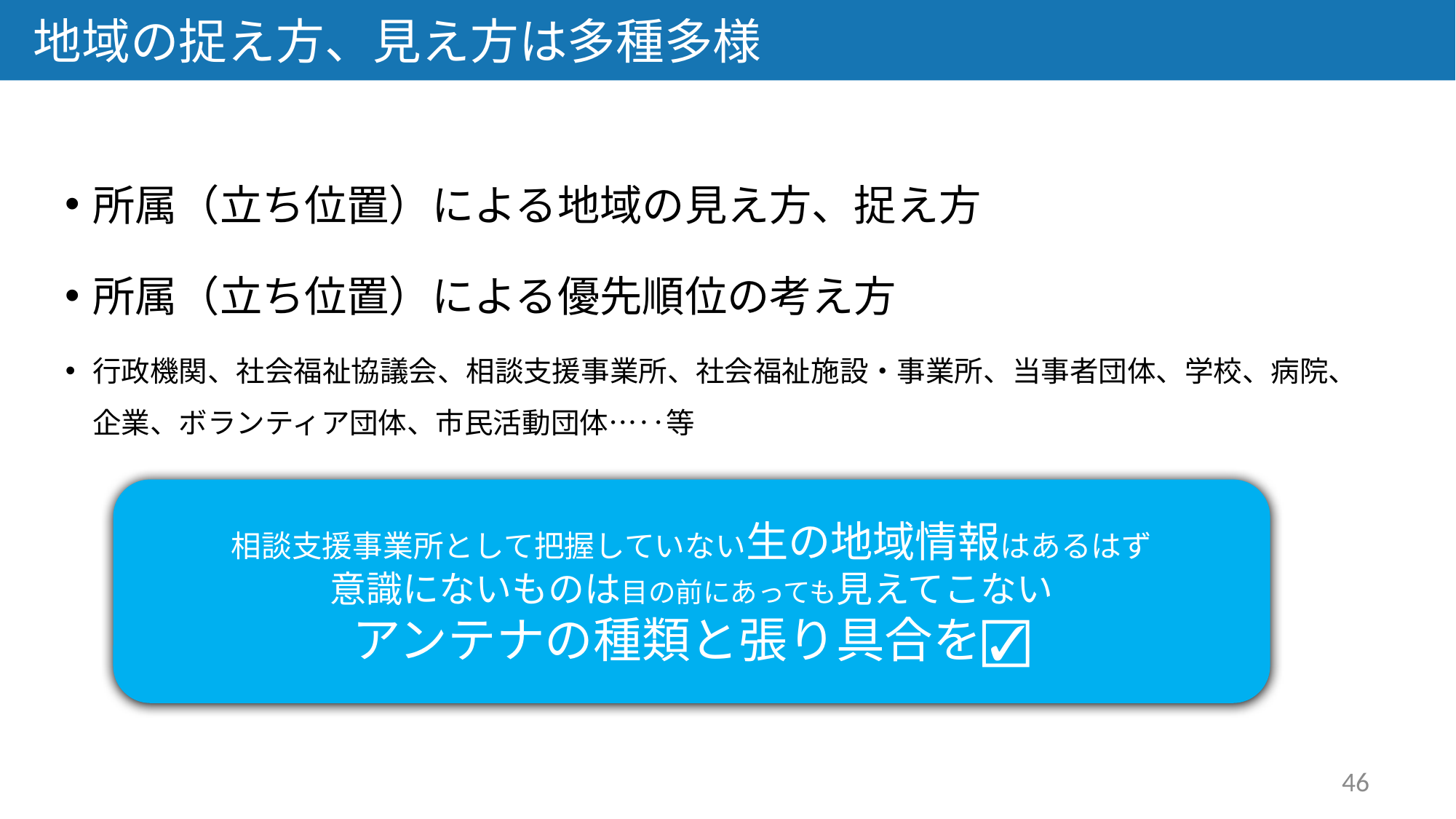

地域の捉え方、見え方は多種多様
所属（立ち位置）による地域の見え方、捉え方
所属（立ち位置）による優先順位の考え方
行政機関、社会福祉協議会、相談支援事業所、社会福祉施設・事業所、当事者団体、学校、病院、企業、ボランティア団体、市民活動団体…‥等
相談支援事業所として把握していない生の地域情報はあるはず
意識にないものは目の前にあっても見えてこない
アンテナの種類と張り具合を☑
46